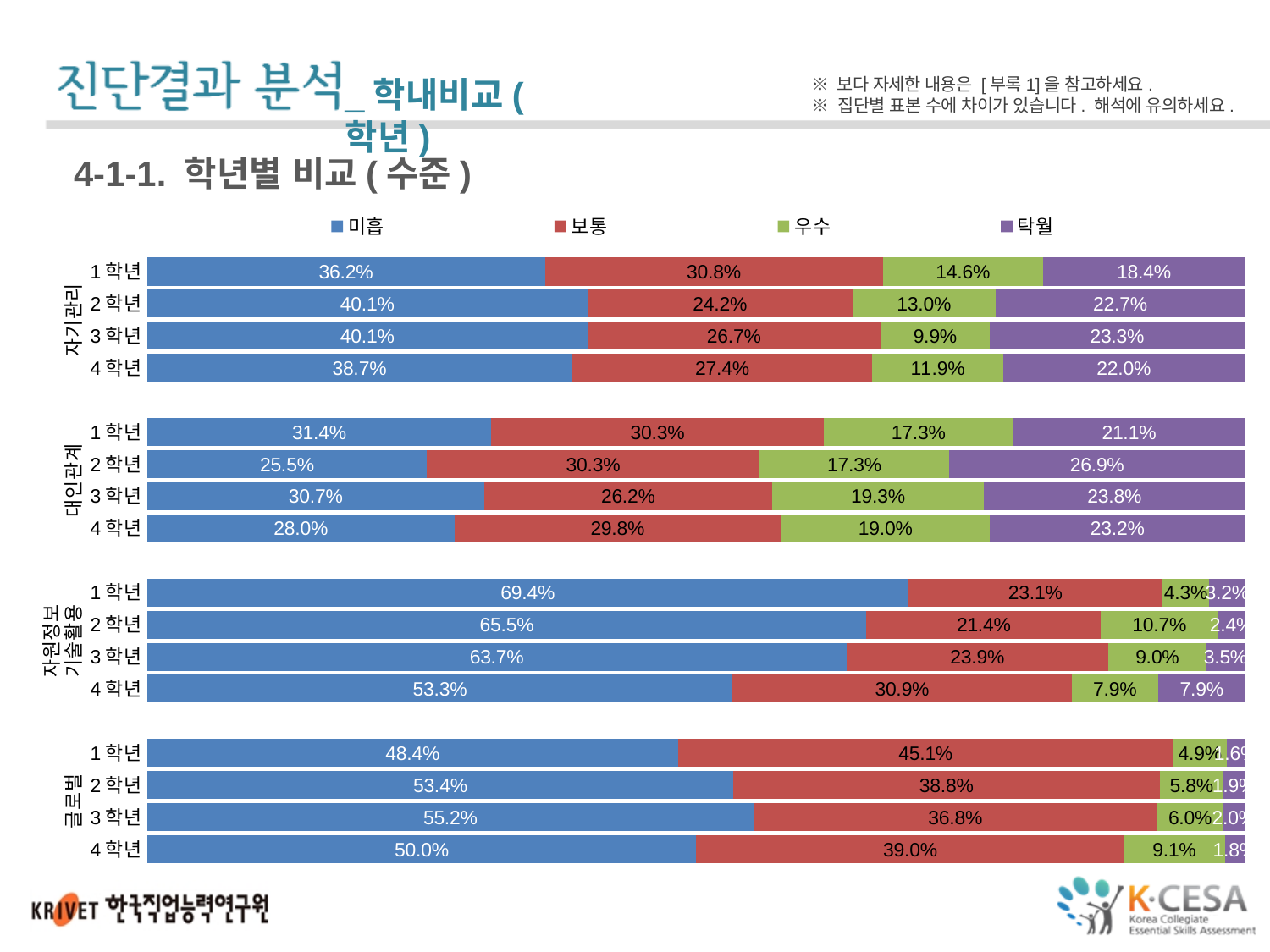

_학내비교(학년)
※ 보다 자세한 내용은 [부록1]을 참고하세요.
※ 집단별 표본 수에 차이가 있습니다. 해석에 유의하세요.
4-1-1. 학년별 비교(수준)

### Chart

| Category | 미흡 | 보통 | 우수 | 탁월 |
|---|---|---|---|---|
| 1학년 | 0.3621621621621622 | 0.3081081081081081 | 0.14594594594594595 | 0.1837837837837838 |
| 2학년 | 0.40096618357487923 | 0.24154589371980675 | 0.13043478260869565 | 0.22705314009661837 |
| 3학년 | 0.400990099009901 | 0.26732673267326734 | 0.09900990099009901 | 0.23267326732673269 |
| 4학년 | 0.3869047619047619 | 0.27380952380952384 | 0.11904761904761904 | 0.22023809523809523 |
|  | None | None | None | None |
| 1학년 | 0.31351351351351353 | 0.3027027027027027 | 0.17297297297297298 | 0.21081081081081082 |
| 2학년 | 0.2548076923076923 | 0.30288461538461536 | 0.17307692307692307 | 0.2692307692307692 |
| 3학년 | 0.3069306930693069 | 0.2623762376237624 | 0.19306930693069307 | 0.2376237623762376 |
| 4학년 | 0.27976190476190477 | 0.2976190476190476 | 0.19047619047619047 | 0.23214285714285715 |
|  | None | None | None | None |
| 1학년 | 0.6935483870967742 | 0.23118279569892472 | 0.043010752688172046 | 0.03225806451612903 |
| 2학년 | 0.6553398058252428 | 0.21359223300970873 | 0.10679611650485436 | 0.024271844660194174 |
| 3학년 | 0.6368159203980099 | 0.23880597014925373 | 0.08955223880597014 | 0.03482587064676617 |
| 4학년 | 0.5333333333333333 | 0.3090909090909091 | 0.07878787878787878 | 0.07878787878787878 |
|  | None | None | None | None |
| 1학년 | 0.483695652173913 | 0.45108695652173914 | 0.04891304347826087 | 0.016304347826086956 |
| 2학년 | 0.5339805825242718 | 0.3883495145631068 | 0.05825242718446602 | 0.019417475728155338 |
| 3학년 | 0.5522388059701493 | 0.3681592039800995 | 0.05970149253731343 | 0.01990049751243781 |
| 4학년 | 0.5 | 0.3902439024390244 | 0.09146341463414634 | 0.018292682926829267 |